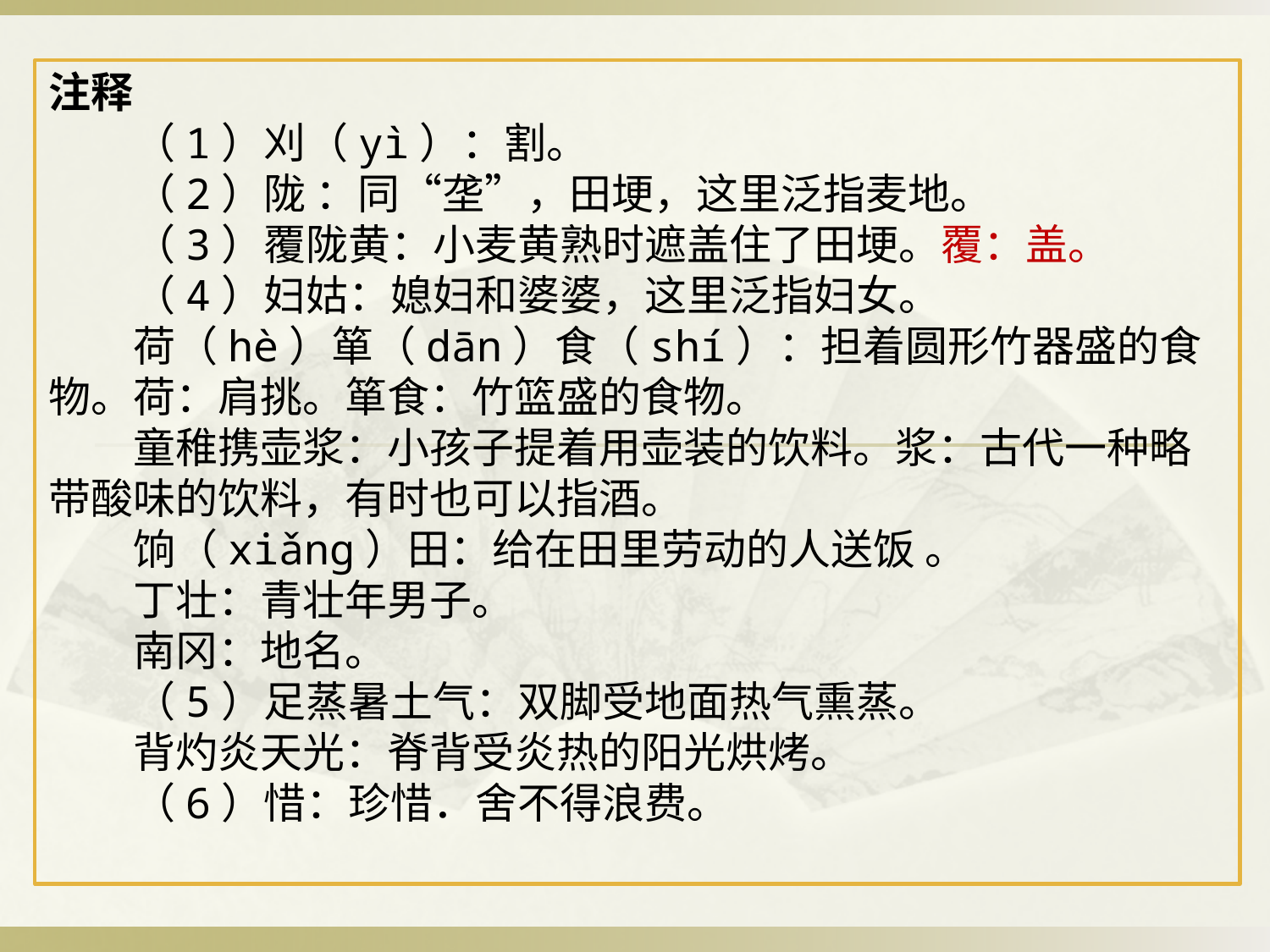

注释
　　（1）刈（yì）：割。
　　（2）陇 ：同“垄”，田埂，这里泛指麦地。
　　（3）覆陇黄：小麦黄熟时遮盖住了田埂。覆：盖。
　　（4）妇姑：媳妇和婆婆，这里泛指妇女。
　　荷（hè）箪（dān）食（shí）：担着圆形竹器盛的食物。荷：肩挑。箪食：竹篮盛的食物。
　　童稚携壶浆：小孩子提着用壶装的饮料。浆：古代一种略带酸味的饮料，有时也可以指酒。
　　饷（xiǎng）田：给在田里劳动的人送饭 。
　　丁壮：青壮年男子。
　　南冈：地名。
　　（5）足蒸暑土气：双脚受地面热气熏蒸。
　　背灼炎天光：脊背受炎热的阳光烘烤。
　　（6）惜：珍惜．舍不得浪费。